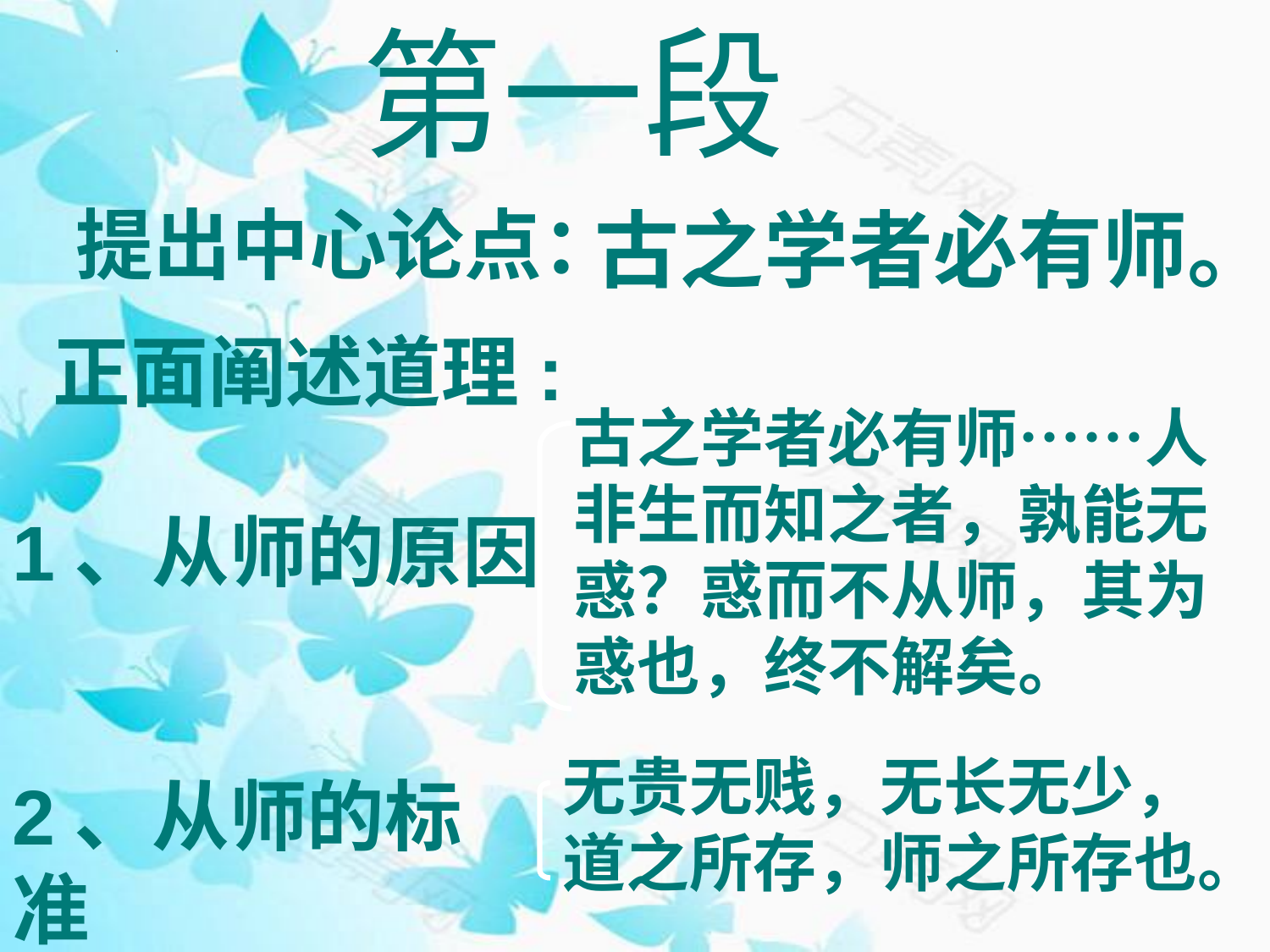

第一段
提出中心论点：
古之学者必有师。
正面阐述道理:
古之学者必有师……人非生而知之者，孰能无惑？惑而不从师，其为惑也，终不解矣。

1、从师的原因
无贵无贱，无长无少，道之所存，师之所存也。

2、从师的标准